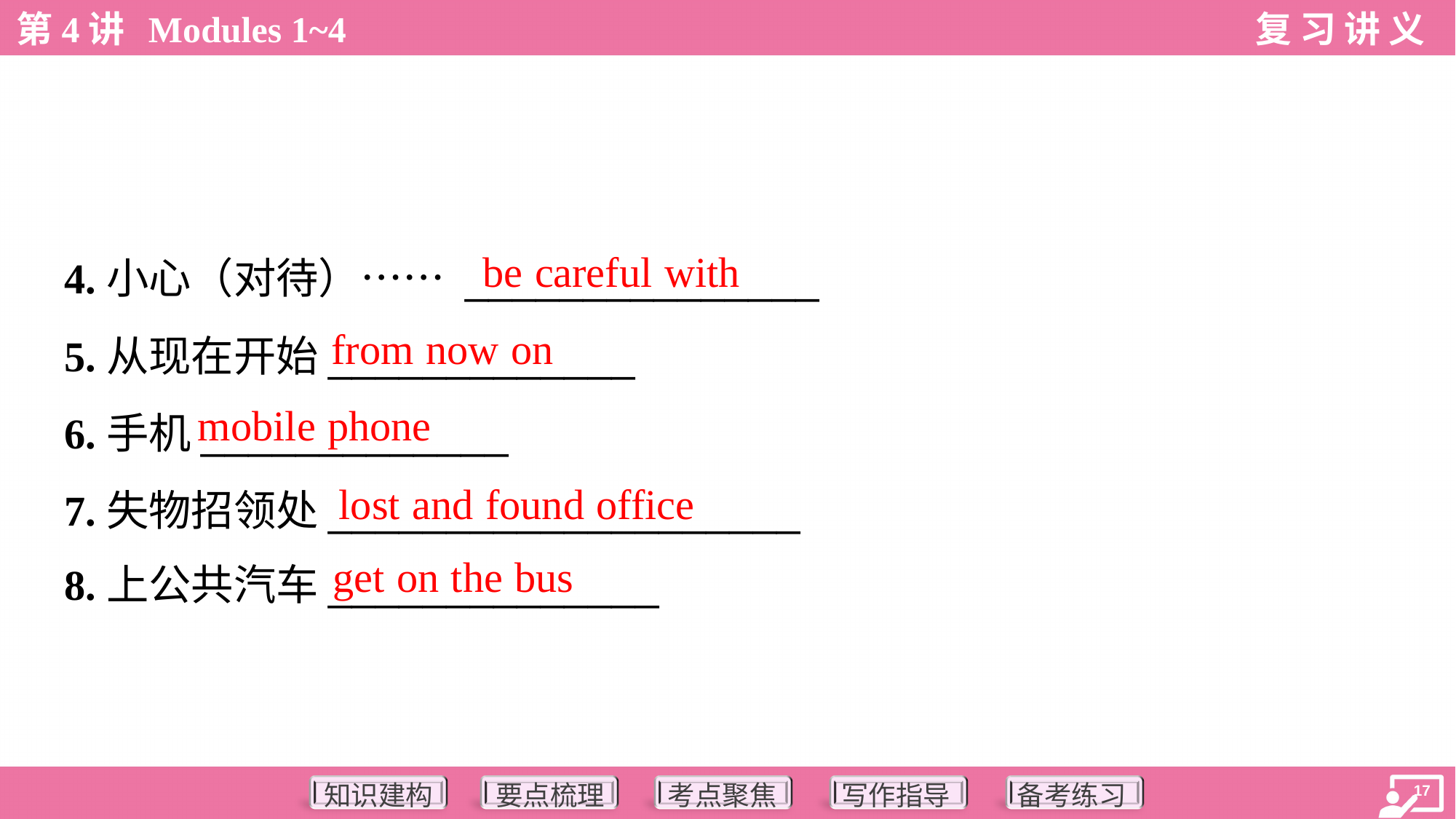

be careful with
4.小心（对待）…… _______________
5.从现在开始_____________
6.手机_____________
7.失物招领处____________________
8.上公共汽车______________
from now on
mobile phone
lost and found office
get on the bus